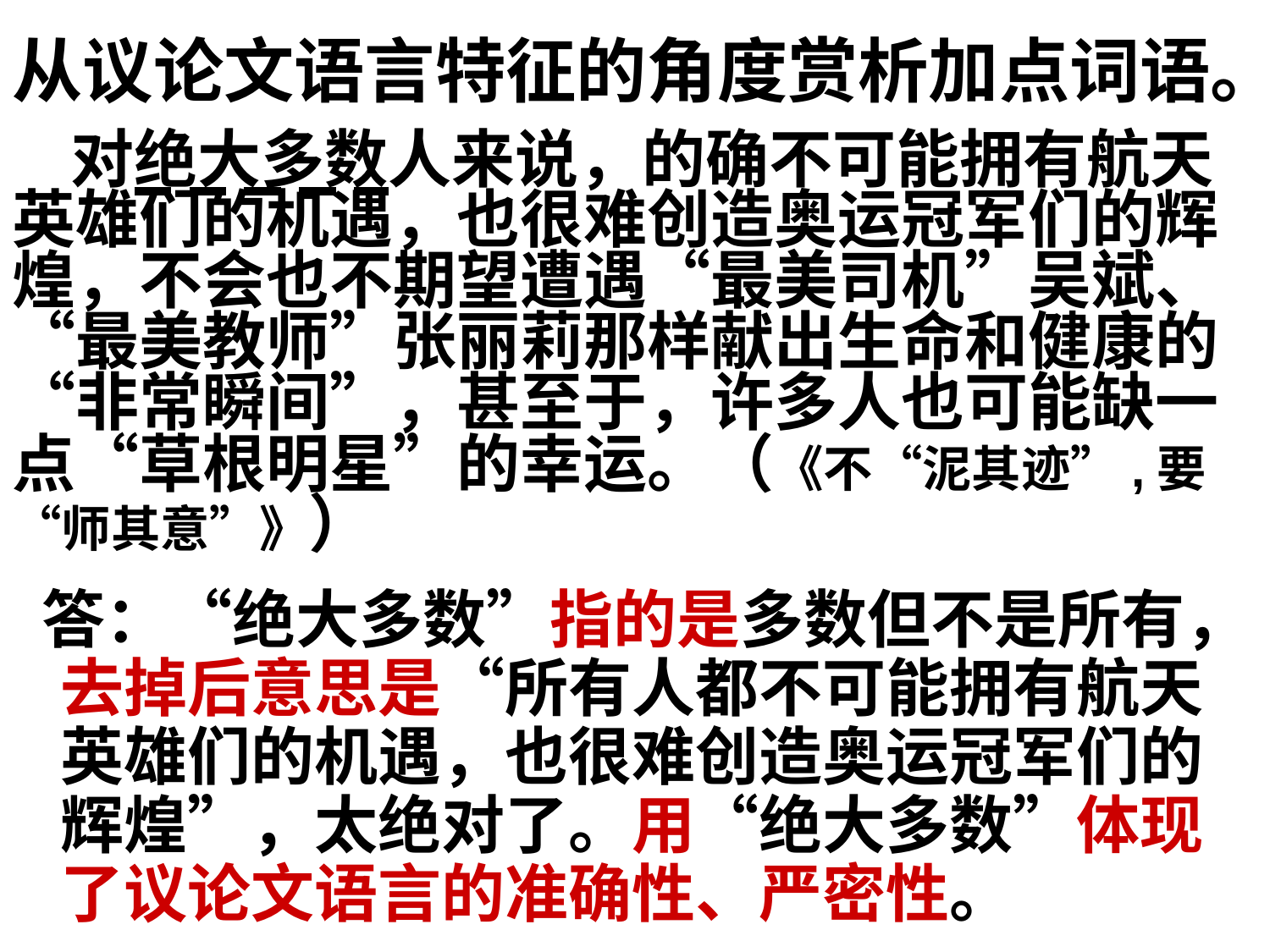

# 从议论文语言特征的角度赏析加点词语。
   对绝大多数人来说，的确不可能拥有航天英雄们的机遇，也很难创造奥运冠军们的辉煌，不会也不期望遭遇“最美司机”吴斌、“最美教师”张丽莉那样献出生命和健康的“非常瞬间”，甚至于，许多人也可能缺一点“草根明星”的幸运。（《不“泥其迹”,要“师其意”》）
 答：“绝大多数”指的是多数但不是所有，去掉后意思是“所有人都不可能拥有航天英雄们的机遇，也很难创造奥运冠军们的辉煌”，太绝对了。用“绝大多数”体现了议论文语言的准确性、严密性。